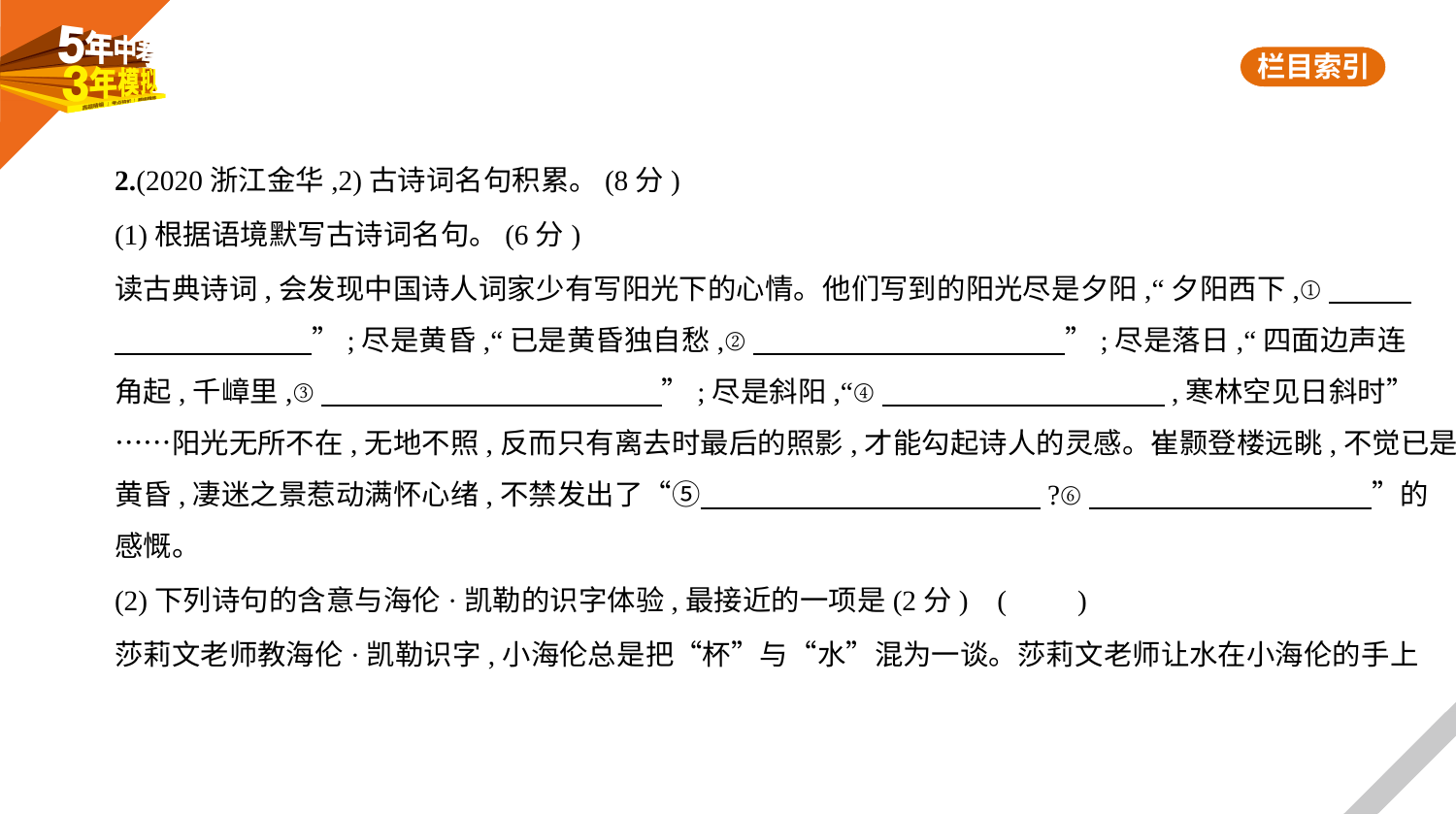

2.(2020浙江金华,2)古诗词名句积累。(8分)
(1)根据语境默写古诗词名句。(6分)
读古典诗词,会发现中国诗人词家少有写阳光下的心情。他们写到的阳光尽是夕阳,“夕阳西下,①　　    
　　　　　　    ”;尽是黄昏,“已是黄昏独自愁,②　　　　　　　　　　    ”;尽是落日,“四面边声连
角起,千嶂里,③　　　　　　　　　　　    ”;尽是斜阳,“④　　　　　　　　　    ,寒林空见日斜时”
……阳光无所不在,无地不照,反而只有离去时最后的照影,才能勾起诗人的灵感。崔颢登楼远眺,不觉已是
黄昏,凄迷之景惹动满怀心绪,不禁发出了“⑤　　　　　　　　　　　    ?⑥　　　　　　　　　    ”的
感慨。
(2)下列诗句的含意与海伦·凯勒的识字体验,最接近的一项是(2分) (　　)
莎莉文老师教海伦·凯勒识字,小海伦总是把“杯”与“水”混为一谈。莎莉文老师让水在小海伦的手上